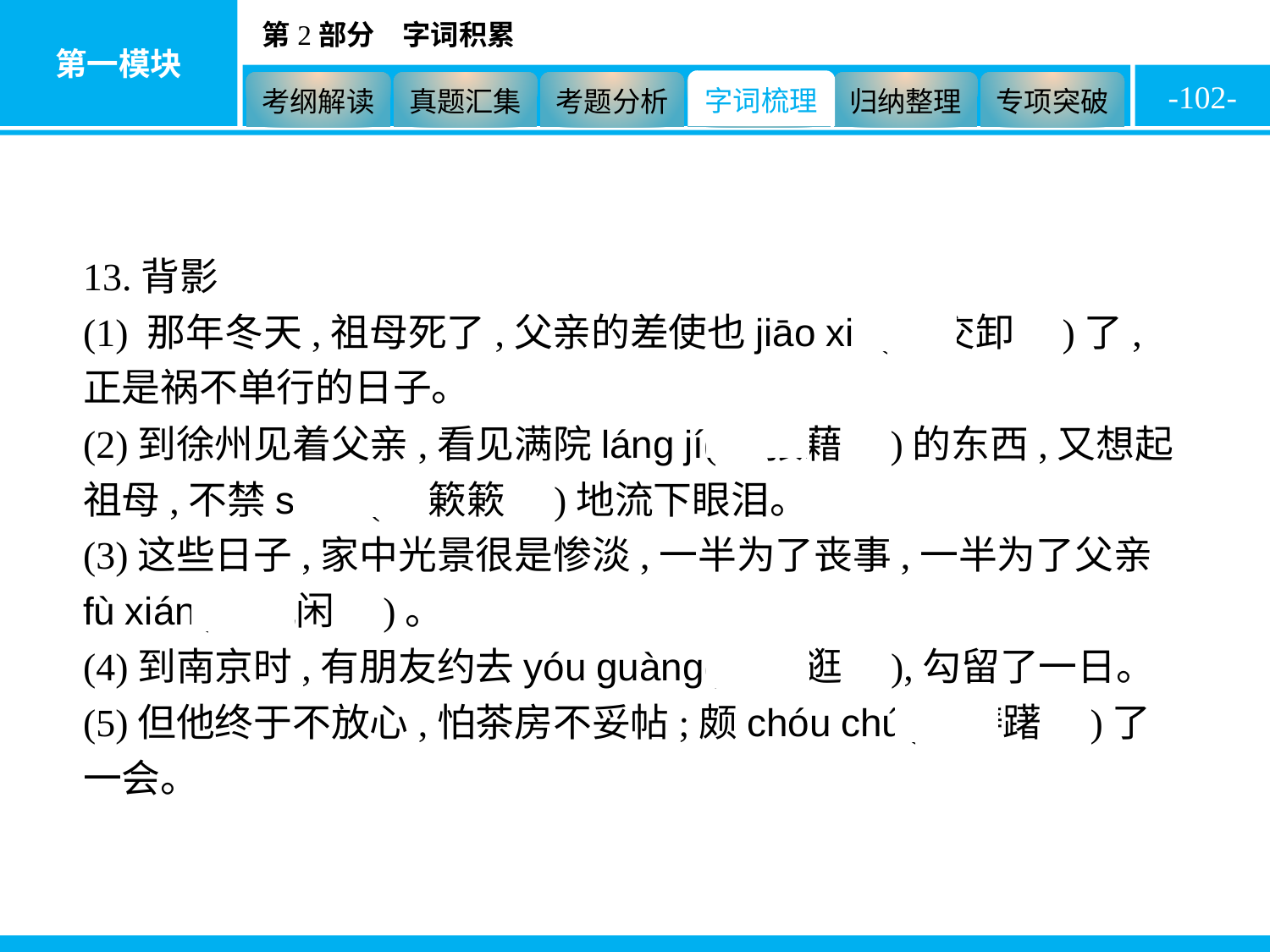

-102-
13.背影
(1) 那年冬天,祖母死了,父亲的差使也jiāo xiè(　交卸　)了,正是祸不单行的日子。
(2)到徐州见着父亲,看见满院láng jí(　狼藉　)的东西,又想起祖母,不禁sù sù(　簌簌　)地流下眼泪。
(3)这些日子,家中光景很是惨淡,一半为了丧事,一半为了父亲fù xián(　赋闲　)。
(4)到南京时,有朋友约去yóu guàng(　游逛　),勾留了一日。
(5)但他终于不放心,怕茶房不妥帖;颇chóu chú(　踌躇　)了一会。